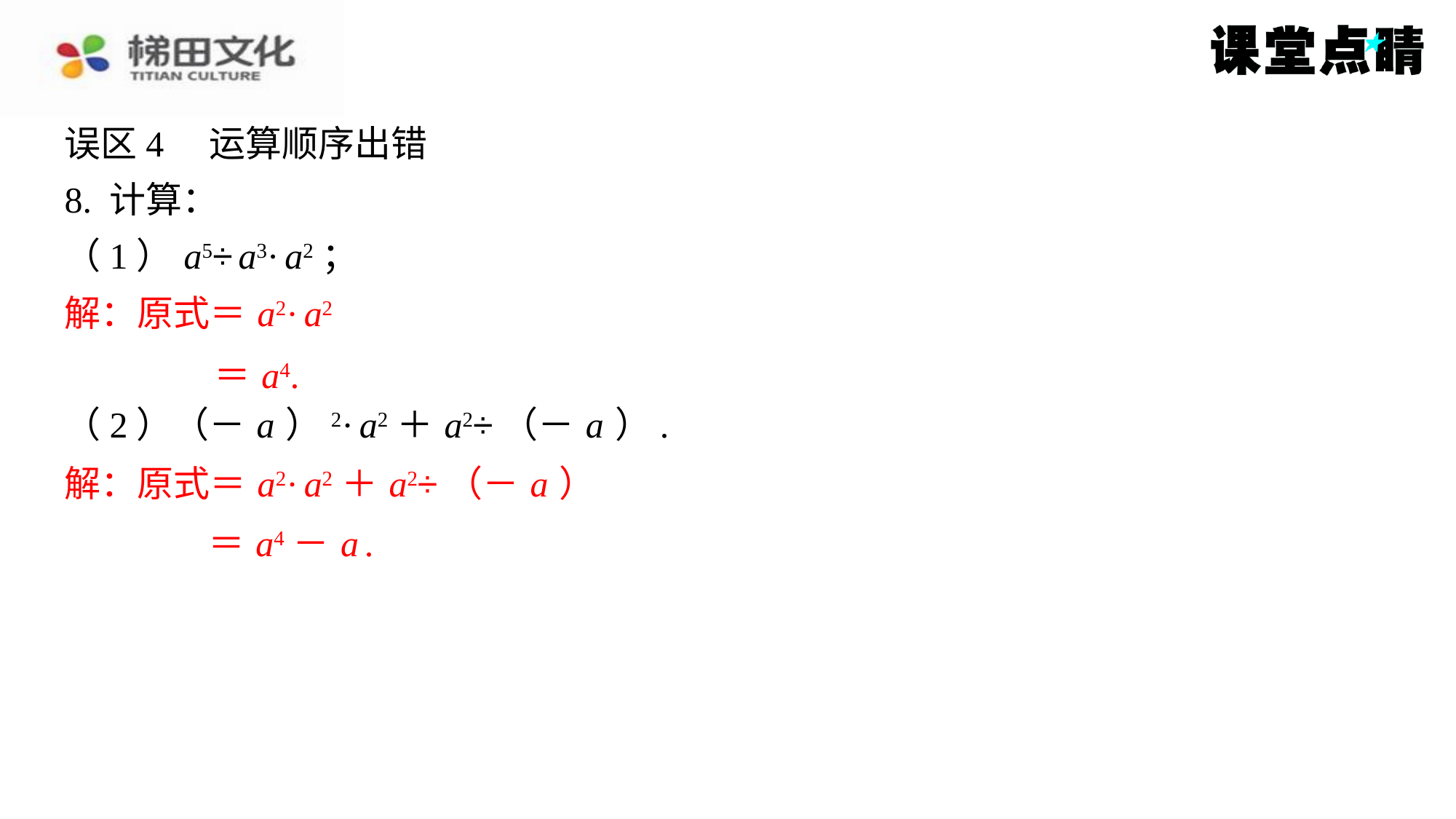

误区4　运算顺序出错
8. 计算：
（1） a5÷ a3· a2；
解：原式＝ a2· a2
＝ a4.
（2）（－ a ）2· a2＋ a2÷（－ a ）.
解：原式＝ a2· a2＋ a2÷（－ a ）
＝ a4－ a .
解：原式＝ a2· a2
＝ a4.
解：原式＝ a2· a2＋ a2÷（－ a ）
＝ a4－ a .